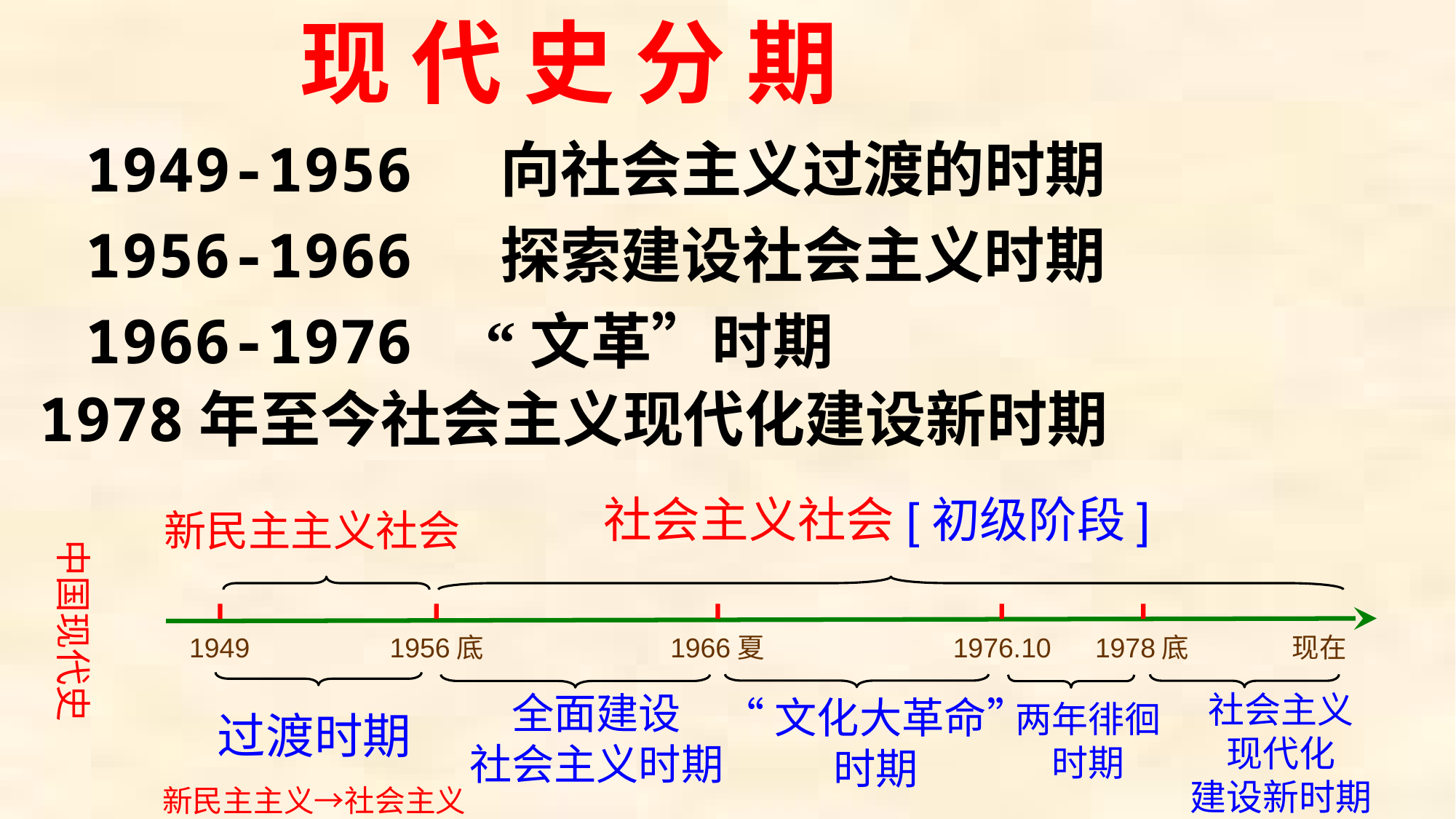

现 代 史 分 期
1949-1956  向社会主义过渡的时期

1956-1966  探索建设社会主义时期
1966-1976  “文革”时期
1978年至今社会主义现代化建设新时期

社会主义社会[初级阶段]
新民主主义社会
中国现代史

1949
1956底
1966夏
1976.10
1978底
现在
社会主义
现代化
建设新时期
全面建设
社会主义时期
“文化大革命”
时期
两年徘徊
时期
过渡时期
新民主主义→社会主义